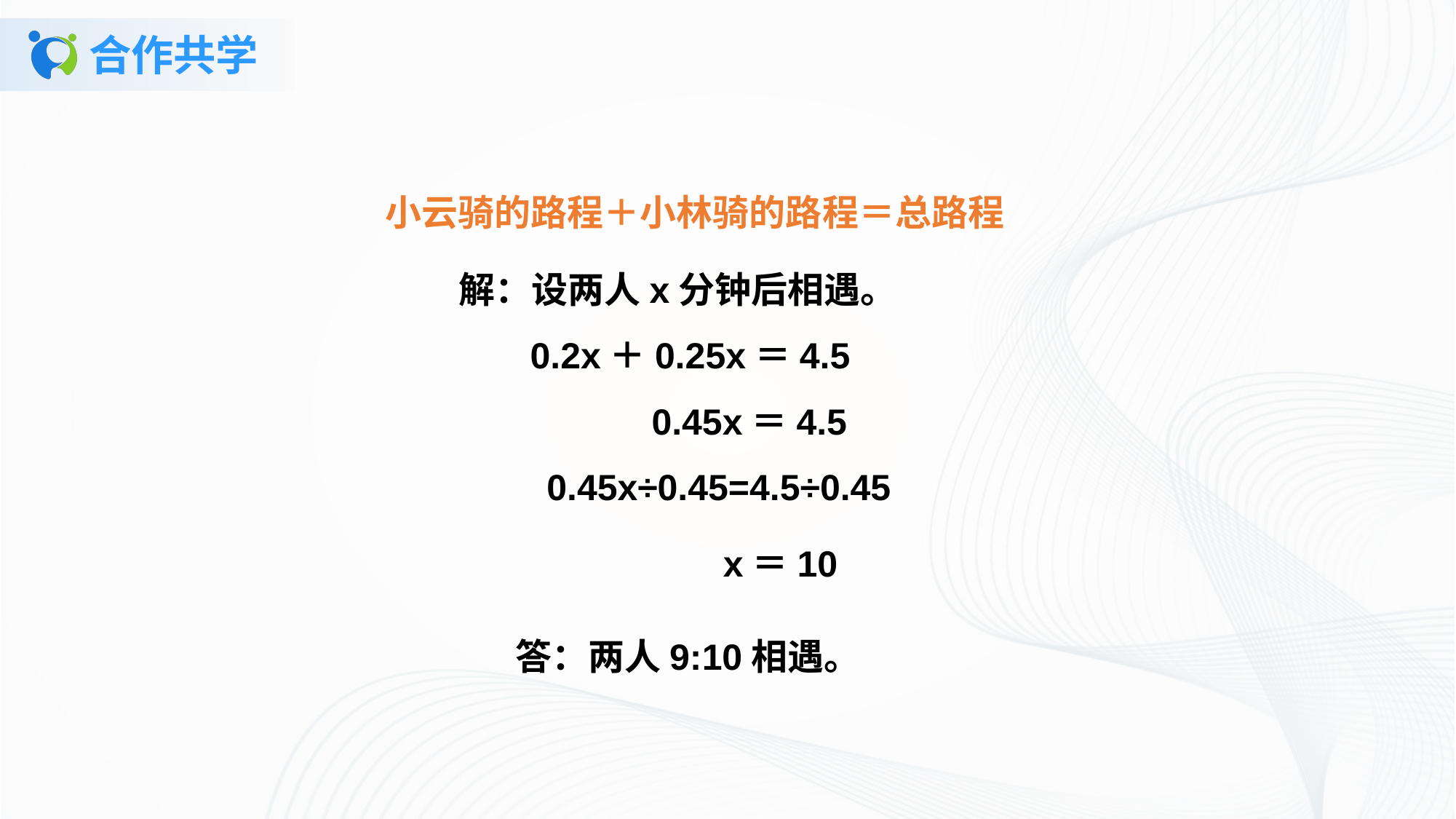

# 合作共学
小云骑的路程＋小林骑的路程＝总路程
解：设两人x分钟后相遇。
       0.2x＋0.25x＝4.5
0.45x＝4.5
0.45x÷0.45=4.5÷0.45
 x＝10
答：两人9:10相遇。